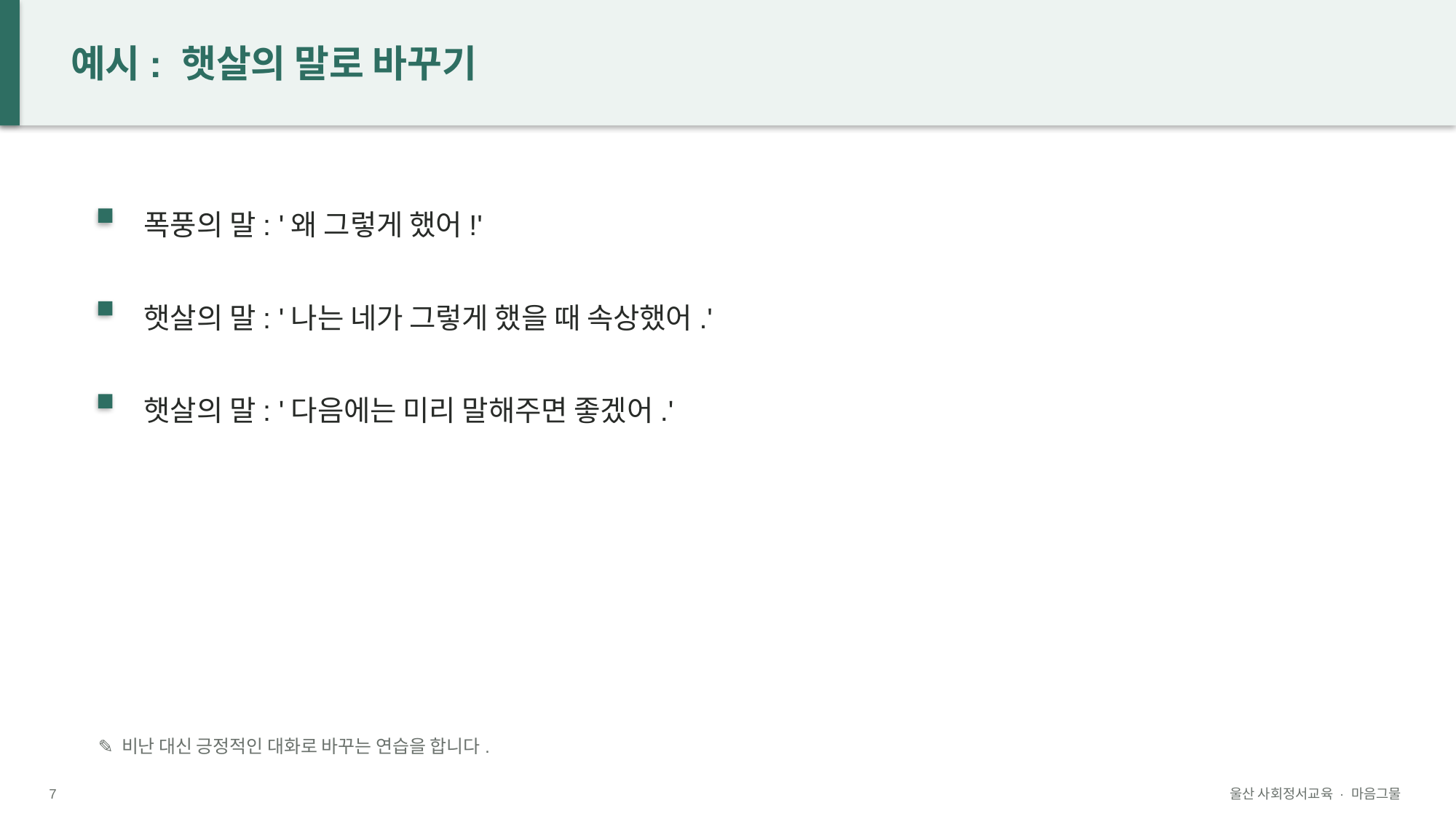

예시: 햇살의 말로 바꾸기
폭풍의 말: '왜 그렇게 했어!'

햇살의 말: '나는 네가 그렇게 했을 때 속상했어.'

햇살의 말: '다음에는 미리 말해주면 좋겠어.'

✎ 비난 대신 긍정적인 대화로 바꾸는 연습을 합니다.
7
울산 사회정서교육 · 마음그물